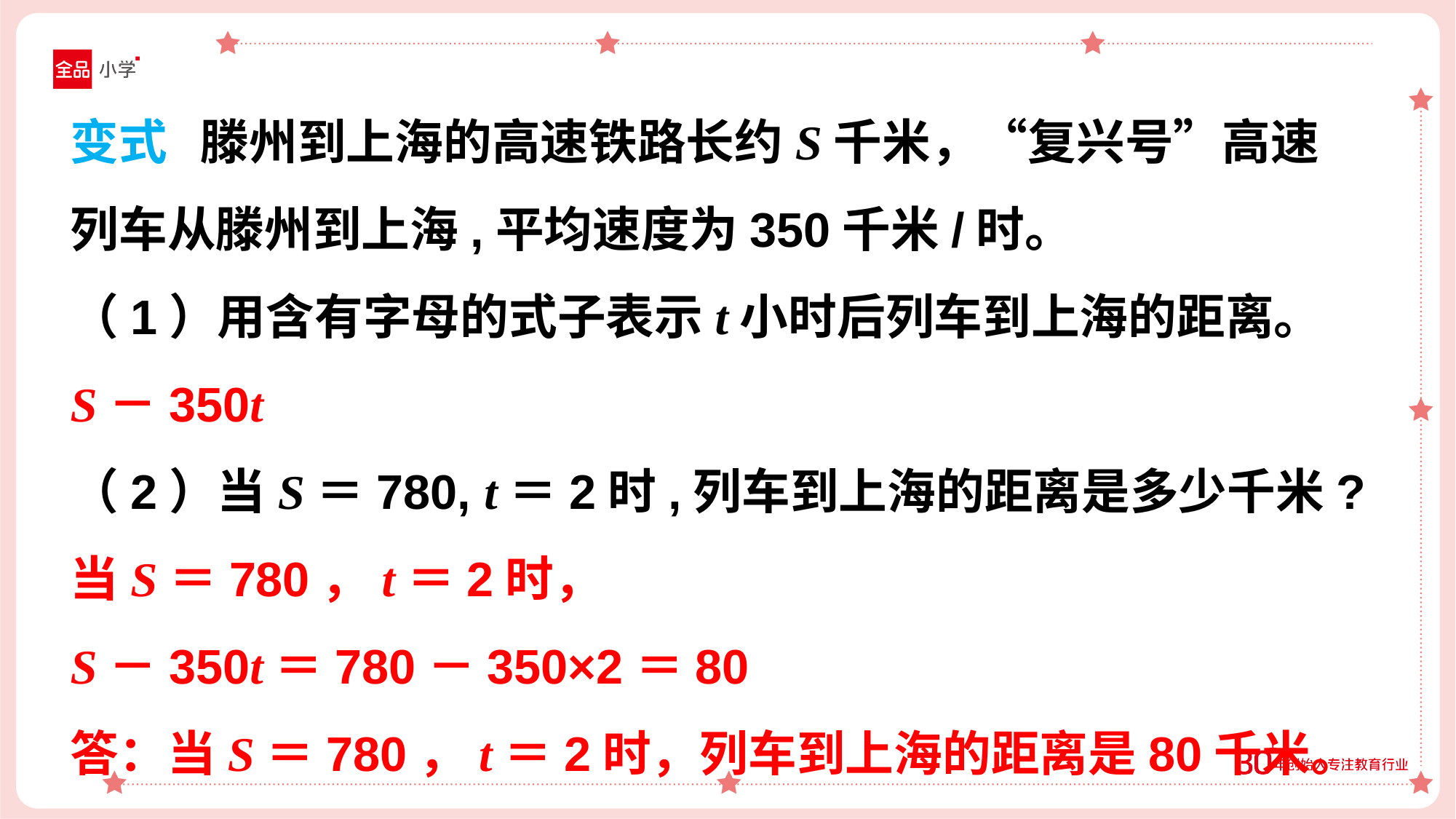

变式   滕州到上海的高速铁路长约S千米，“复兴号”高速列车从滕州到上海,平均速度为350千米/时。
（1）用含有字母的式子表示t小时后列车到上海的距离。
S－350t
（2）当S＝780, t＝2时,列车到上海的距离是多少千米?
当S＝780，t＝2时，
S－350t＝780－350×2＝80
答：当S＝780，t＝2时，列车到上海的距离是80千米。